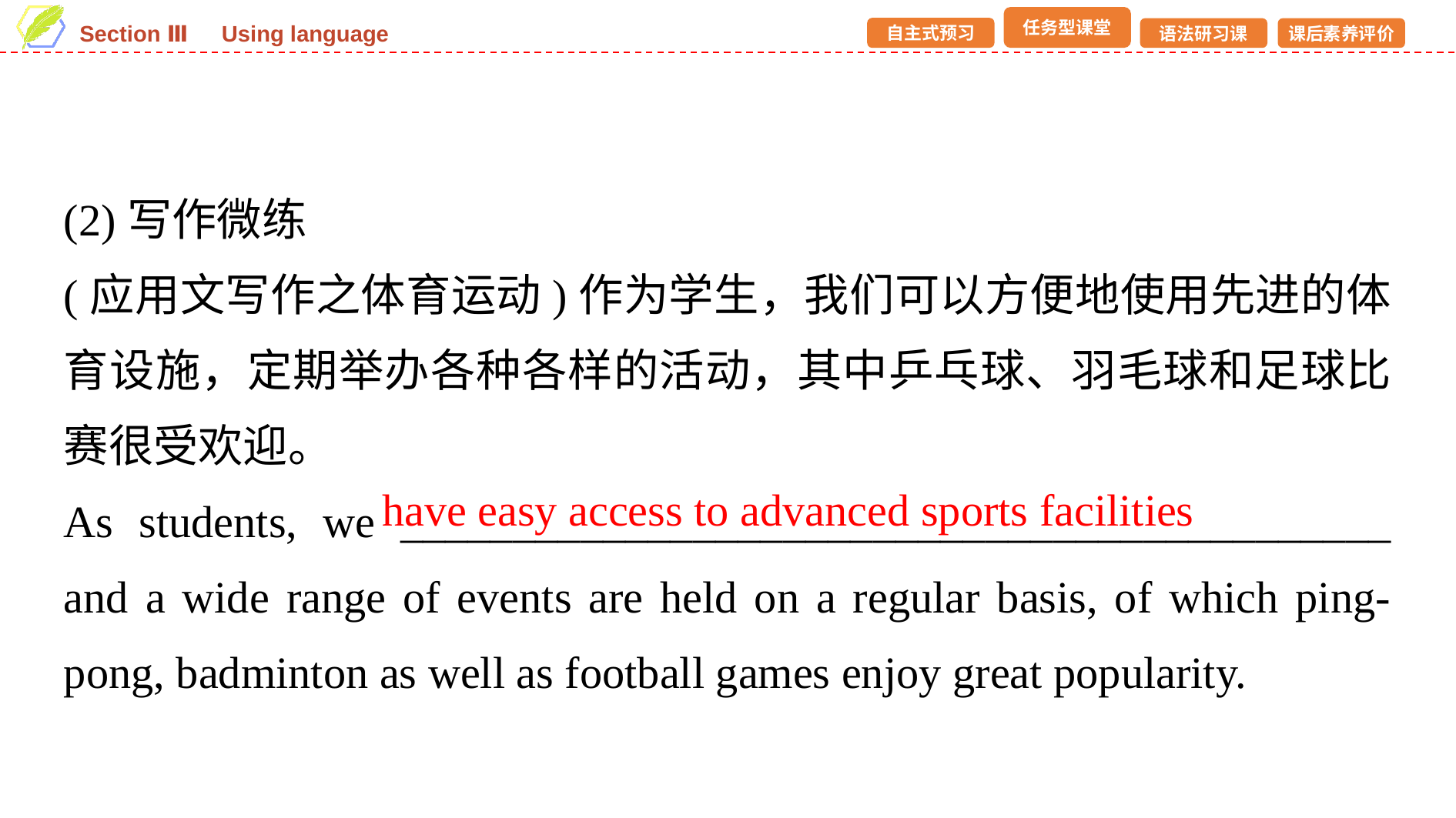

(2)写作微练
(应用文写作之体育运动)作为学生，我们可以方便地使用先进的体育设施，定期举办各种各样的活动，其中乒乓球、羽毛球和足球比赛很受欢迎。
As students, we ____________________________________________ and a wide range of events are held on a regular basis, of which ping-pong, badminton as well as football games enjoy great popularity.
have easy access to advanced sports facilities